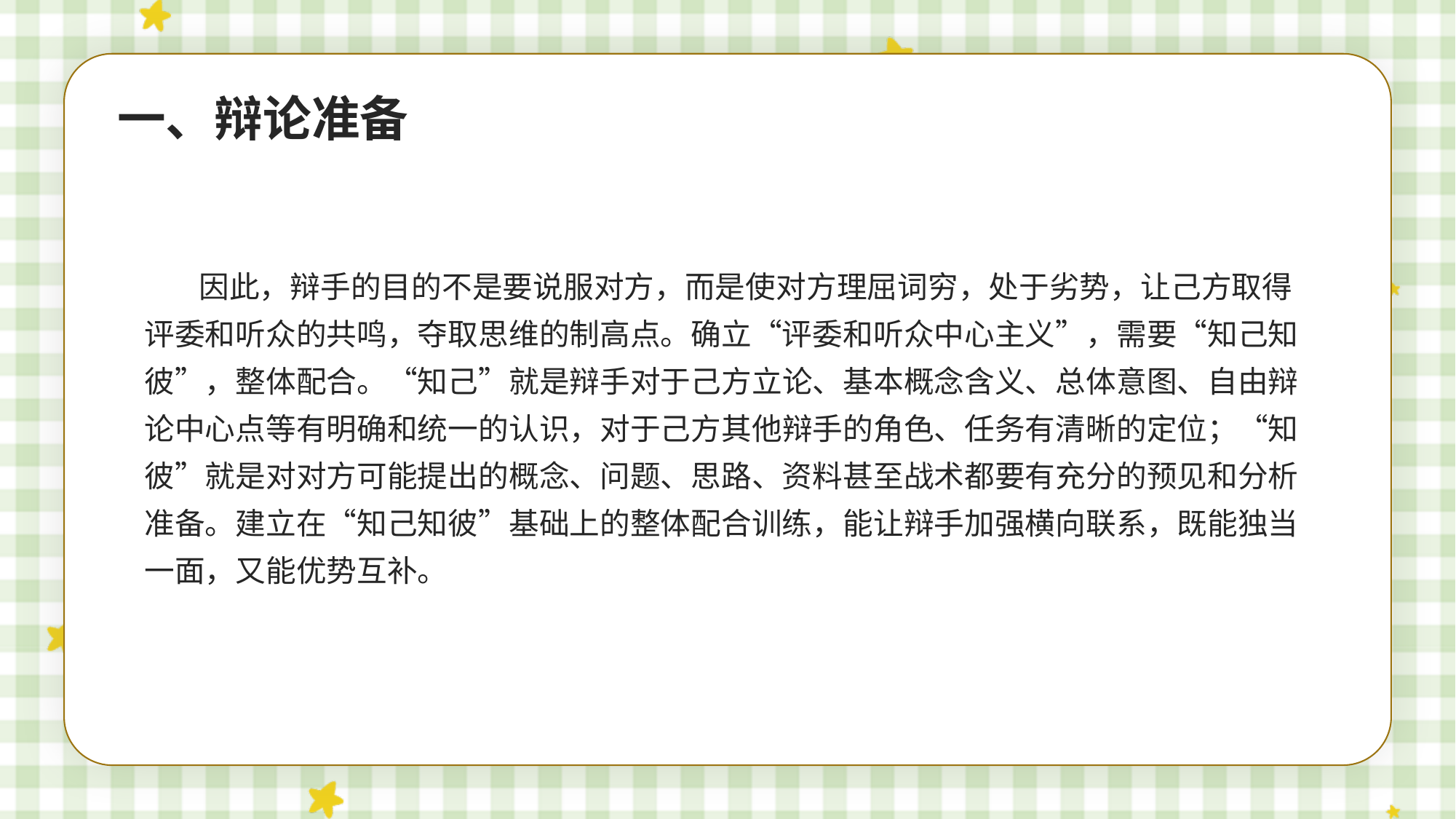

一、辩论准备
因此，辩手的目的不是要说服对方，而是使对方理屈词穷，处于劣势，让己方取得评委和听众的共鸣，夺取思维的制高点。确立“评委和听众中心主义”，需要“知己知彼”，整体配合。“知己”就是辩手对于己方立论、基本概念含义、总体意图、自由辩论中心点等有明确和统一的认识，对于己方其他辩手的角色、任务有清晰的定位；“知彼”就是对对方可能提出的概念、问题、思路、资料甚至战术都要有充分的预见和分析准备。建立在“知己知彼”基础上的整体配合训练，能让辩手加强横向联系，既能独当一面，又能优势互补。